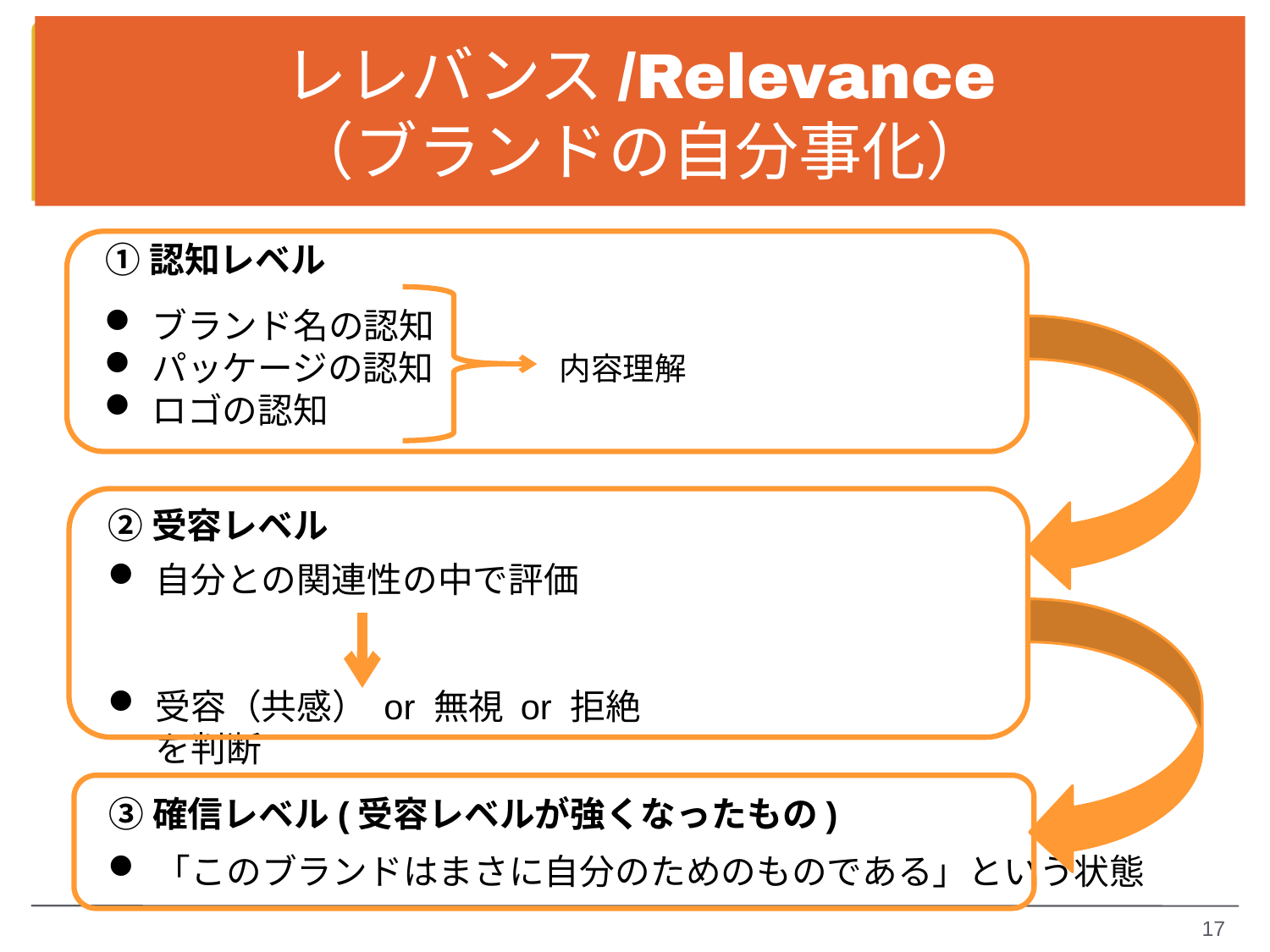

# レレバンス/Relevance （ブランドの自分事化）

①認知レベル

ブランド名の認知
パッケージの認知
ロゴの認知
内容理解

②受容レベル
自分との関連性の中で評価

受容（共感） or 無視 or 拒絶　を判断

③確信レベル(受容レベルが強くなったもの)
「このブランドはまさに自分のためのものである」という状態

17